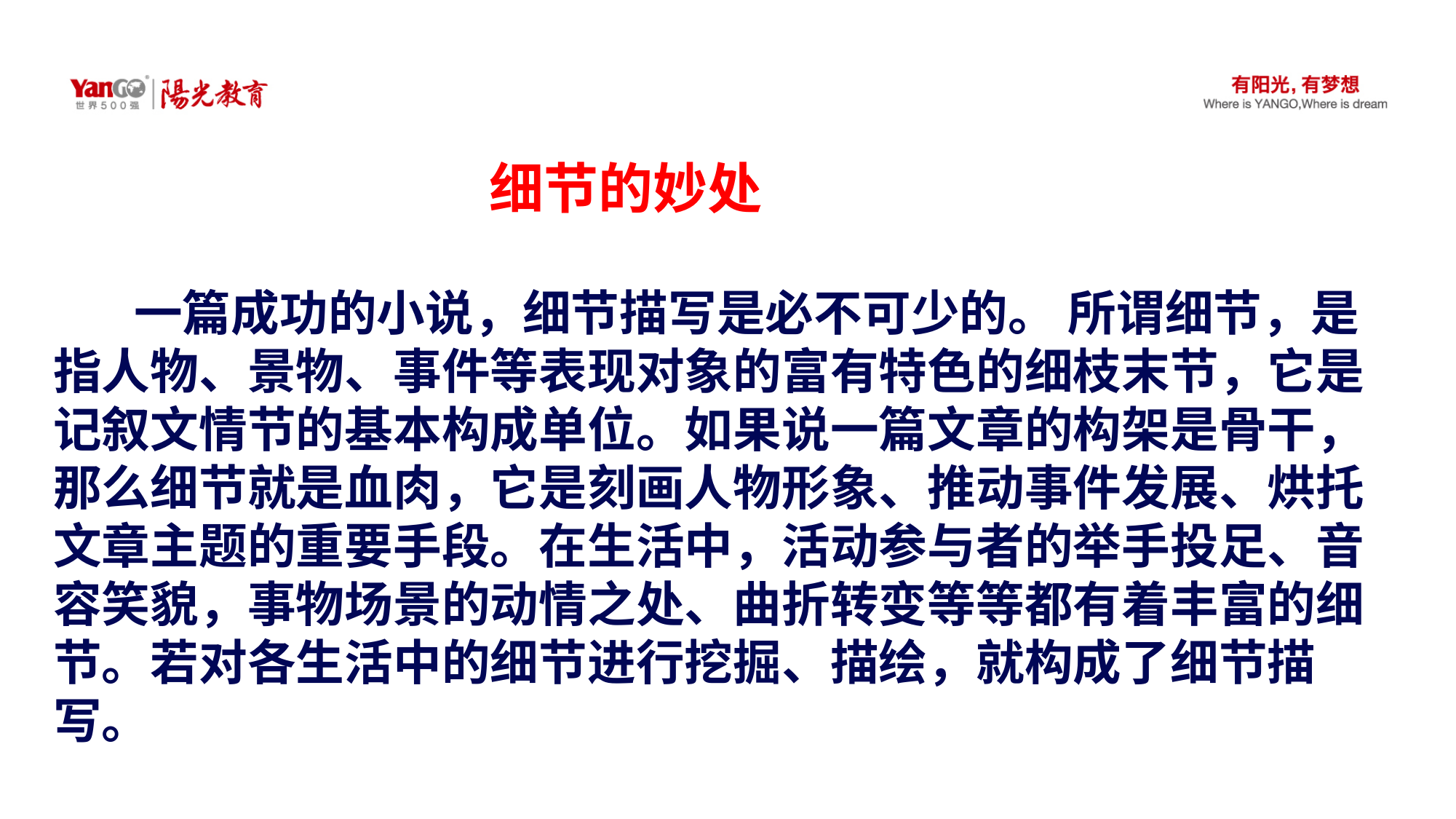

# 细节的妙处
    一篇成功的小说，细节描写是必不可少的。 所谓细节，是指人物、景物、事件等表现对象的富有特色的细枝末节，它是记叙文情节的基本构成单位。如果说一篇文章的构架是骨干，那么细节就是血肉，它是刻画人物形象、推动事件发展、烘托文章主题的重要手段。在生活中，活动参与者的举手投足、音容笑貌，事物场景的动情之处、曲折转变等等都有着丰富的细节。若对各生活中的细节进行挖掘、描绘，就构成了细节描写。